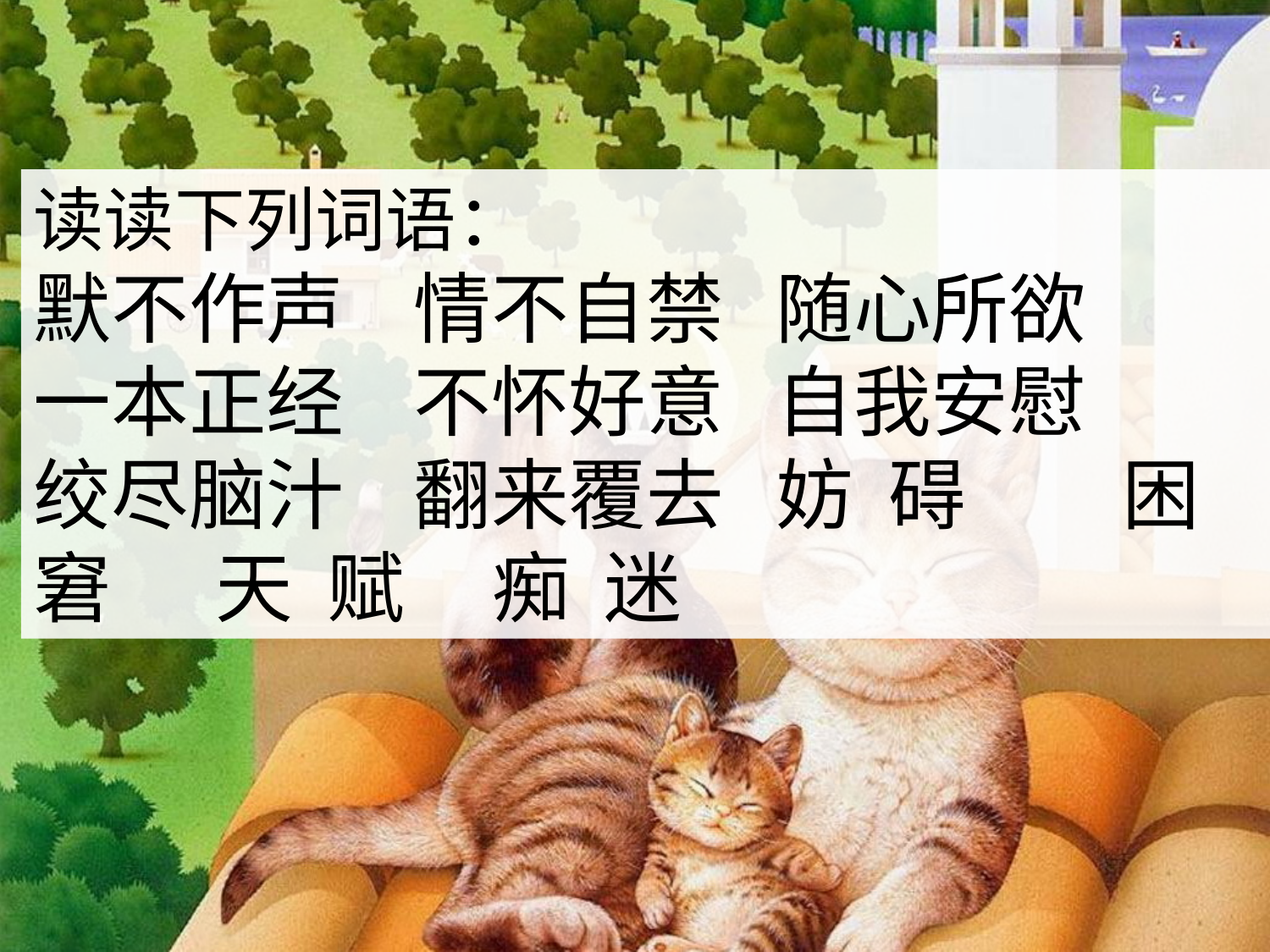

读读下列词语：
默不作声    情不自禁   随心所欲
一本正经    不怀好意   自我安慰
绞尽脑汁    翻来覆去   妨  碍         困  窘      天  赋     痴  迷